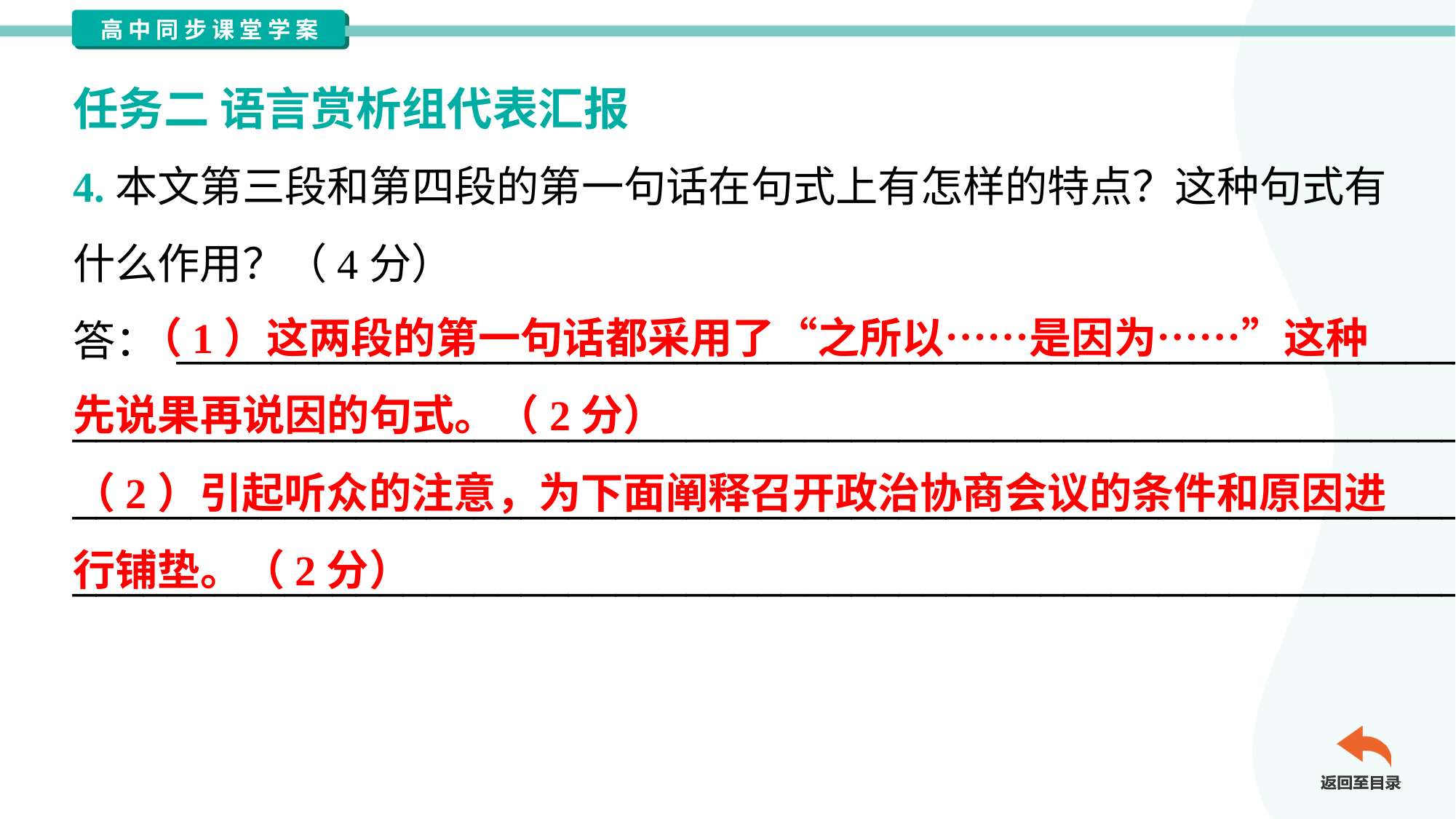

任务二 语言赏析组代表汇报
4.本文第三段和第四段的第一句话在句式上有怎样的特点？这种句式有
什么作用？（4分）
答： ________________________________________________________
_____________________________________________________________
_____________________________________________________________
_____________________________________________________________
      （1）这两段的第一句话都采用了“之所以……是因为……”这种
先说果再说因的句式。（2分）
（2）引起听众的注意，为下面阐释召开政治协商会议的条件和原因进
行铺垫。（2分）